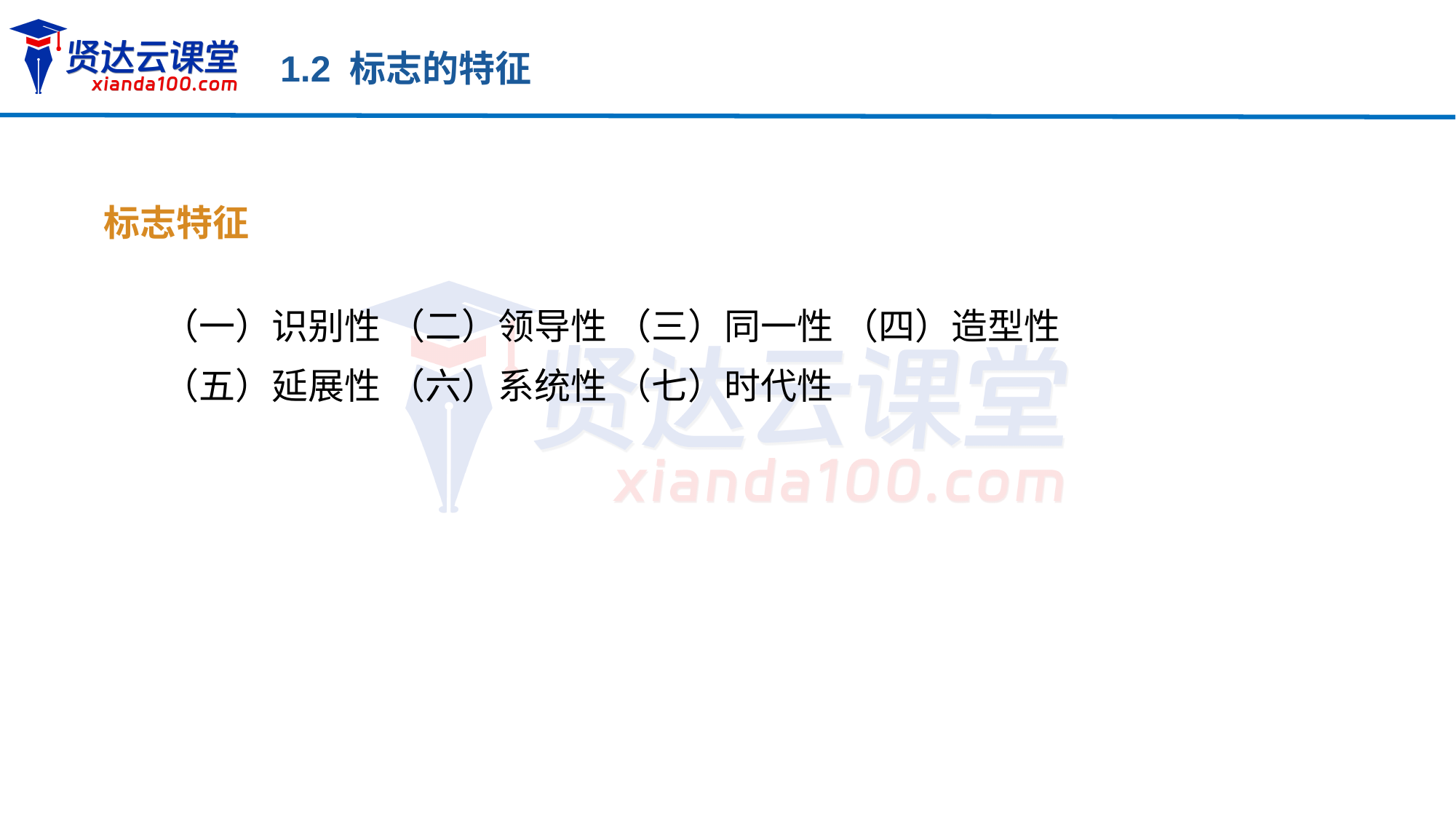

1.2 标志的特征
标志特征
（一）识别性 （二）领导性 （三）同一性 （四）造型性
（五）延展性 （六）系统性 （七）时代性